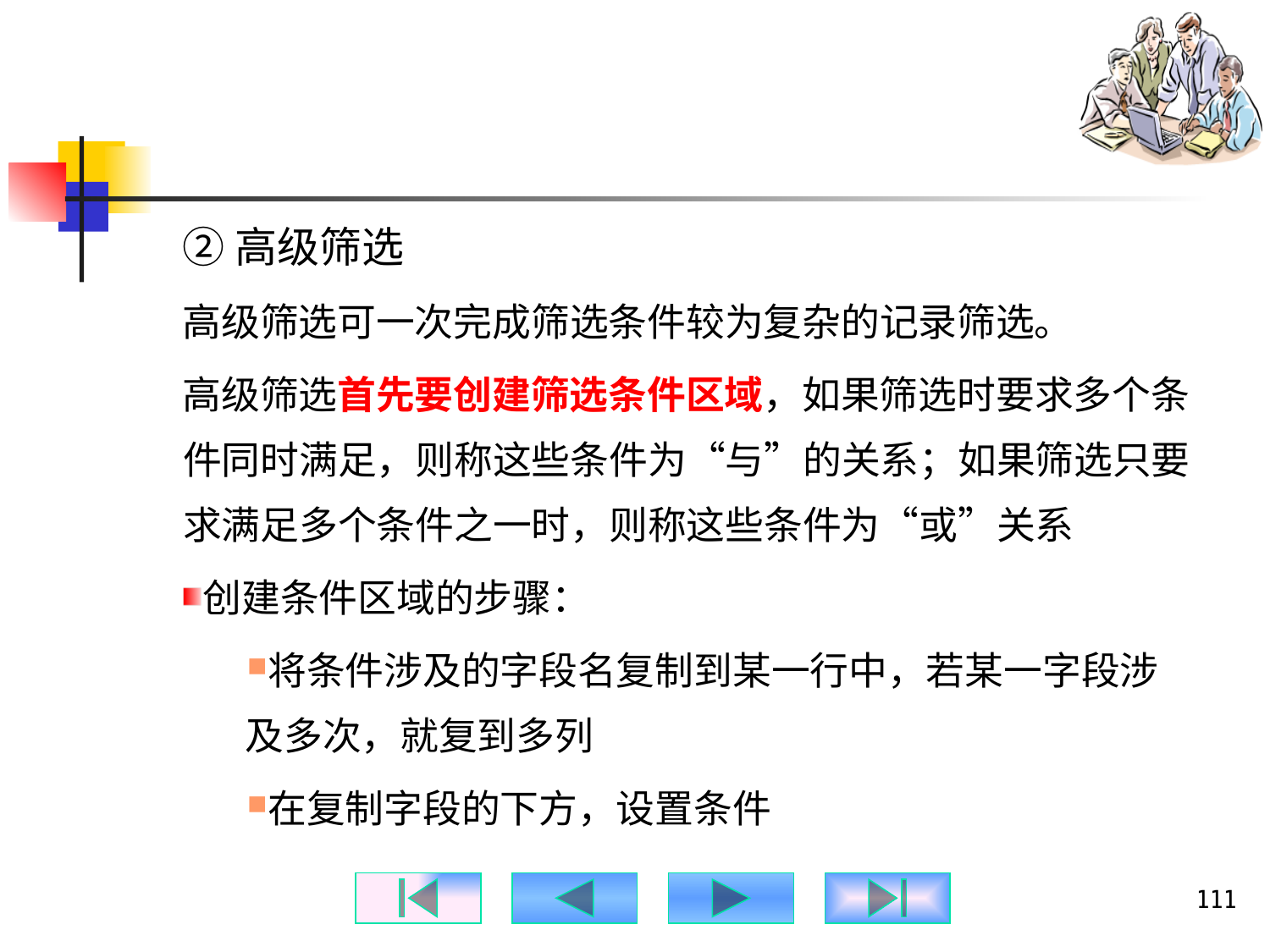

#
②高级筛选
高级筛选可一次完成筛选条件较为复杂的记录筛选。
高级筛选首先要创建筛选条件区域，如果筛选时要求多个条件同时满足，则称这些条件为“与”的关系；如果筛选只要求满足多个条件之一时，则称这些条件为“或”关系
创建条件区域的步骤：
将条件涉及的字段名复制到某一行中，若某一字段涉及多次，就复到多列
在复制字段的下方，设置条件

111